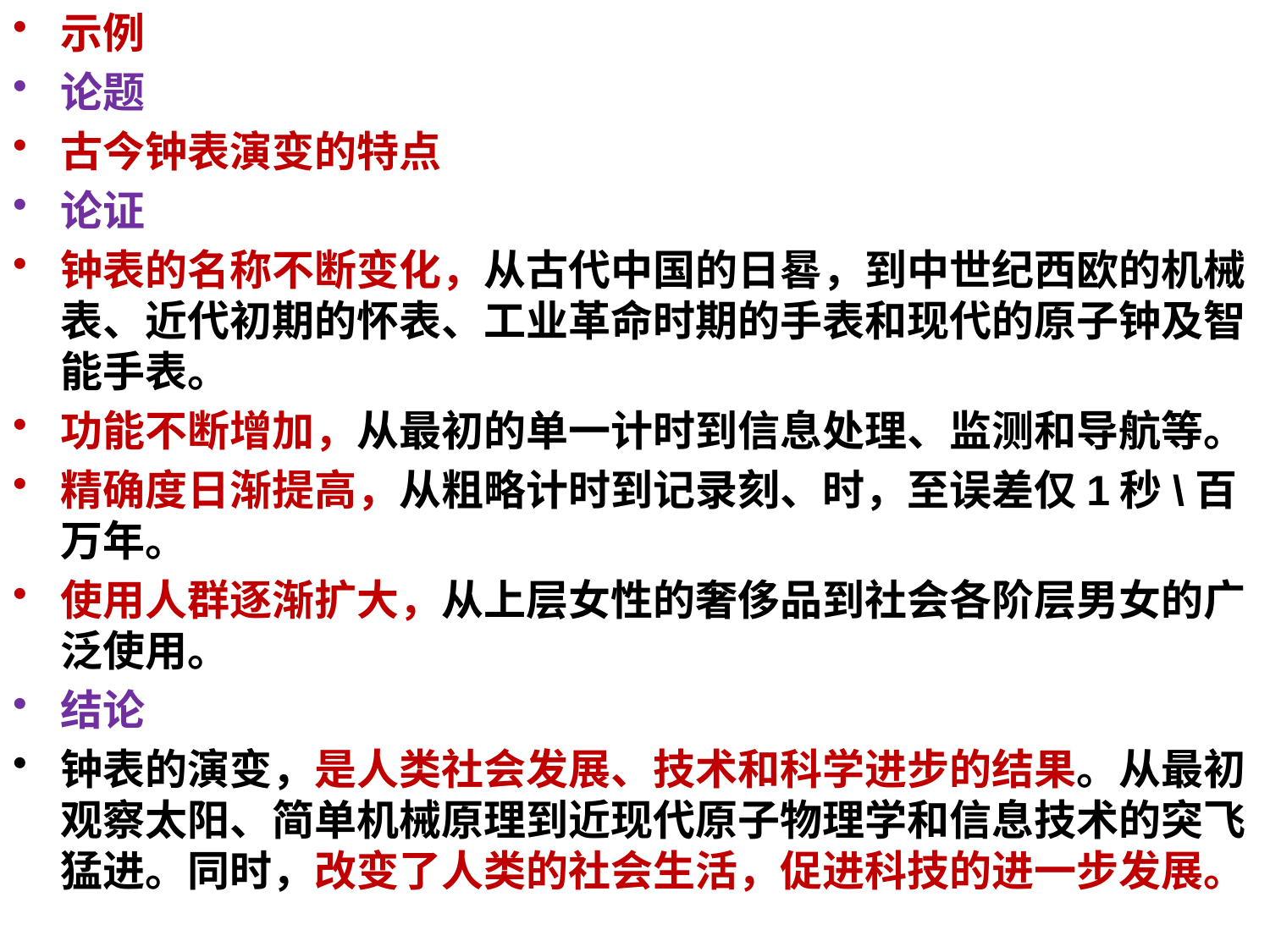

示例
论题
古今钟表演变的特点
论证
钟表的名称不断变化，从古代中国的日晷，到中世纪西欧的机械表、近代初期的怀表、工业革命时期的手表和现代的原子钟及智能手表。
功能不断增加，从最初的单一计时到信息处理、监测和导航等。
精确度日渐提高，从粗略计时到记录刻、时，至误差仅1秒\百万年。
使用人群逐渐扩大，从上层女性的奢侈品到社会各阶层男女的广泛使用。
结论
钟表的演变，是人类社会发展、技术和科学进步的结果。从最初观察太阳、简单机械原理到近现代原子物理学和信息技术的突飞猛进。同时，改变了人类的社会生活，促进科技的进一步发展。